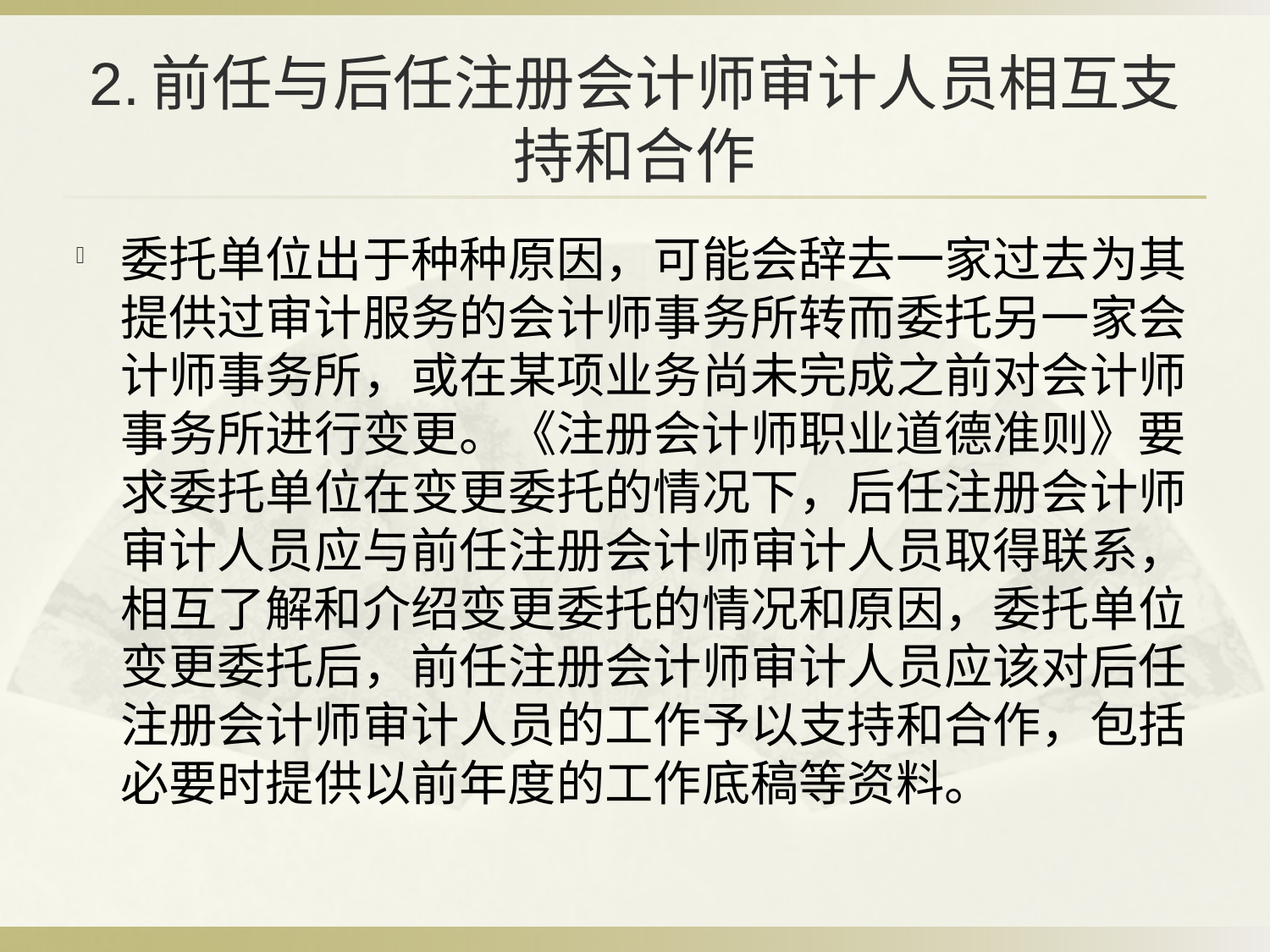

# 2.前任与后任注册会计师审计人员相互支持和合作
委托单位出于种种原因，可能会辞去一家过去为其提供过审计服务的会计师事务所转而委托另一家会计师事务所，或在某项业务尚未完成之前对会计师事务所进行变更。《注册会计师职业道德准则》要求委托单位在变更委托的情况下，后任注册会计师审计人员应与前任注册会计师审计人员取得联系，相互了解和介绍变更委托的情况和原因，委托单位变更委托后，前任注册会计师审计人员应该对后任注册会计师审计人员的工作予以支持和合作，包括必要时提供以前年度的工作底稿等资料。